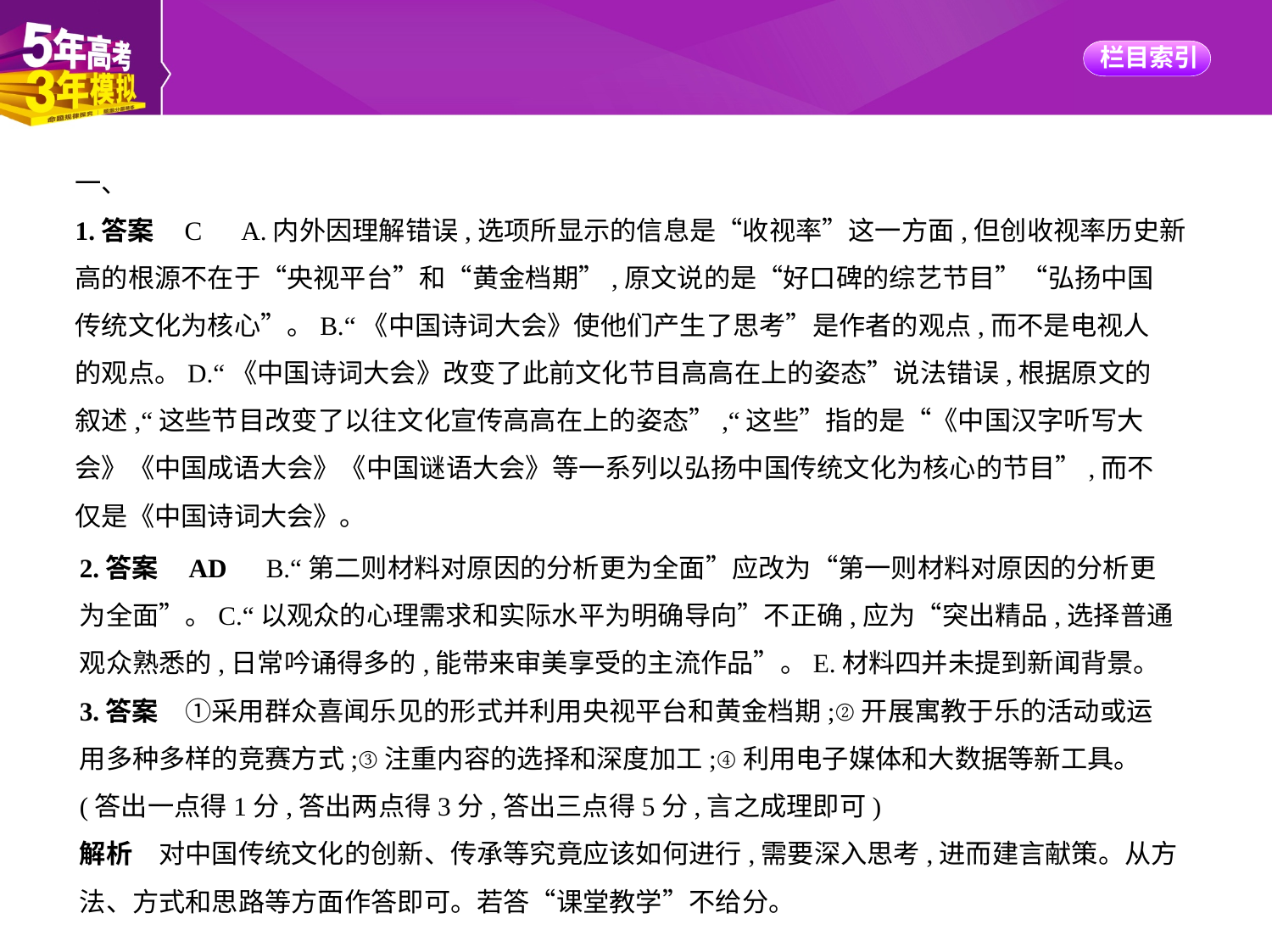

一、
1.答案    C　A.内外因理解错误,选项所显示的信息是“收视率”这一方面,但创收视率历史新
高的根源不在于“央视平台”和“黄金档期”,原文说的是“好口碑的综艺节目”“弘扬中国
传统文化为核心”。B.“《中国诗词大会》使他们产生了思考”是作者的观点,而不是电视人
的观点。D.“《中国诗词大会》改变了此前文化节目高高在上的姿态”说法错误,根据原文的
叙述,“这些节目改变了以往文化宣传高高在上的姿态”,“这些”指的是“《中国汉字听写大
会》《中国成语大会》《中国谜语大会》等一系列以弘扬中国传统文化为核心的节目”,而不
仅是《中国诗词大会》。
2.答案    AD　B.“第二则材料对原因的分析更为全面”应改为“第一则材料对原因的分析更
为全面”。C.“以观众的心理需求和实际水平为明确导向”不正确,应为“突出精品,选择普通
观众熟悉的,日常吟诵得多的,能带来审美享受的主流作品”。E.材料四并未提到新闻背景。
3.答案　①采用群众喜闻乐见的形式并利用央视平台和黄金档期;②开展寓教于乐的活动或运
用多种多样的竞赛方式;③注重内容的选择和深度加工;④利用电子媒体和大数据等新工具。
(答出一点得1分,答出两点得3分,答出三点得5分,言之成理即可)
解析　对中国传统文化的创新、传承等究竟应该如何进行,需要深入思考,进而建言献策。从方
法、方式和思路等方面作答即可。若答“课堂教学”不给分。